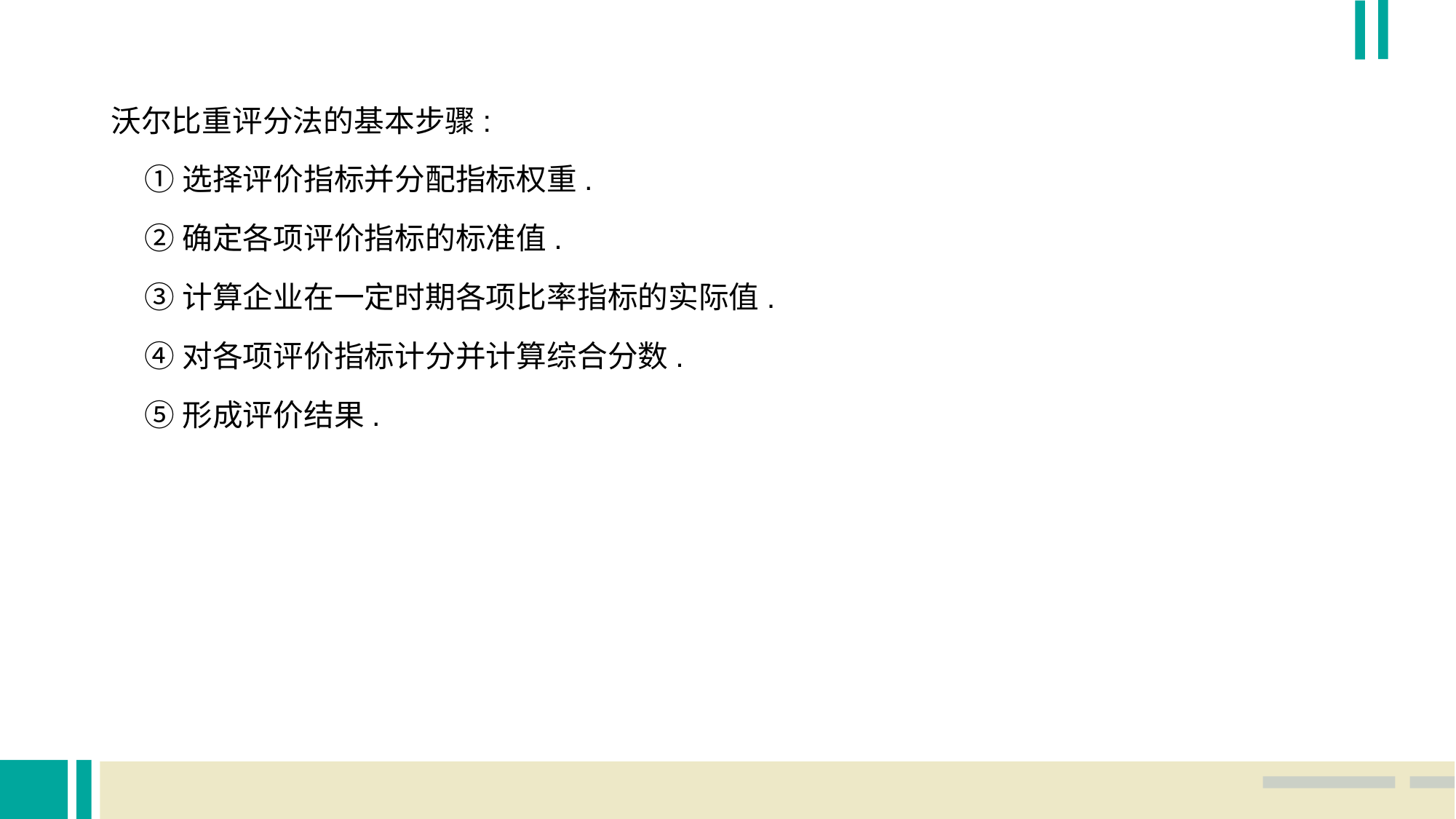

沃尔比重评分法的基本步骤:
     ①选择评价指标并分配指标权重.
     ②确定各项评价指标的标准值.
     ③计算企业在一定时期各项比率指标的实际值.
     ④对各项评价指标计分并计算综合分数.
     ⑤形成评价结果.